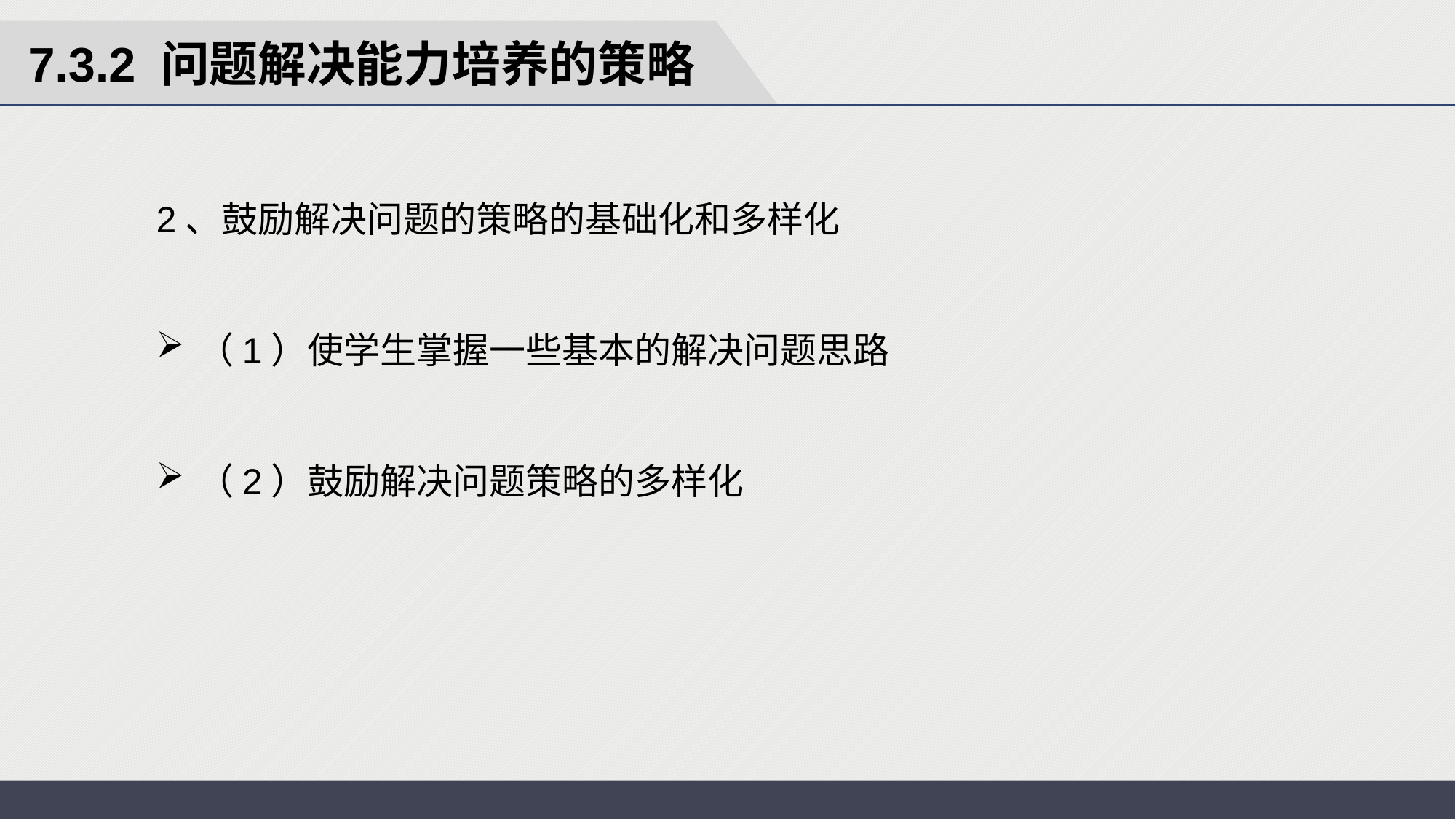

7.3.2 问题解决能力培养的策略
2、鼓励解决问题的策略的基础化和多样化

（1）使学生掌握一些基本的解决问题思路

（2）鼓励解决问题策略的多样化